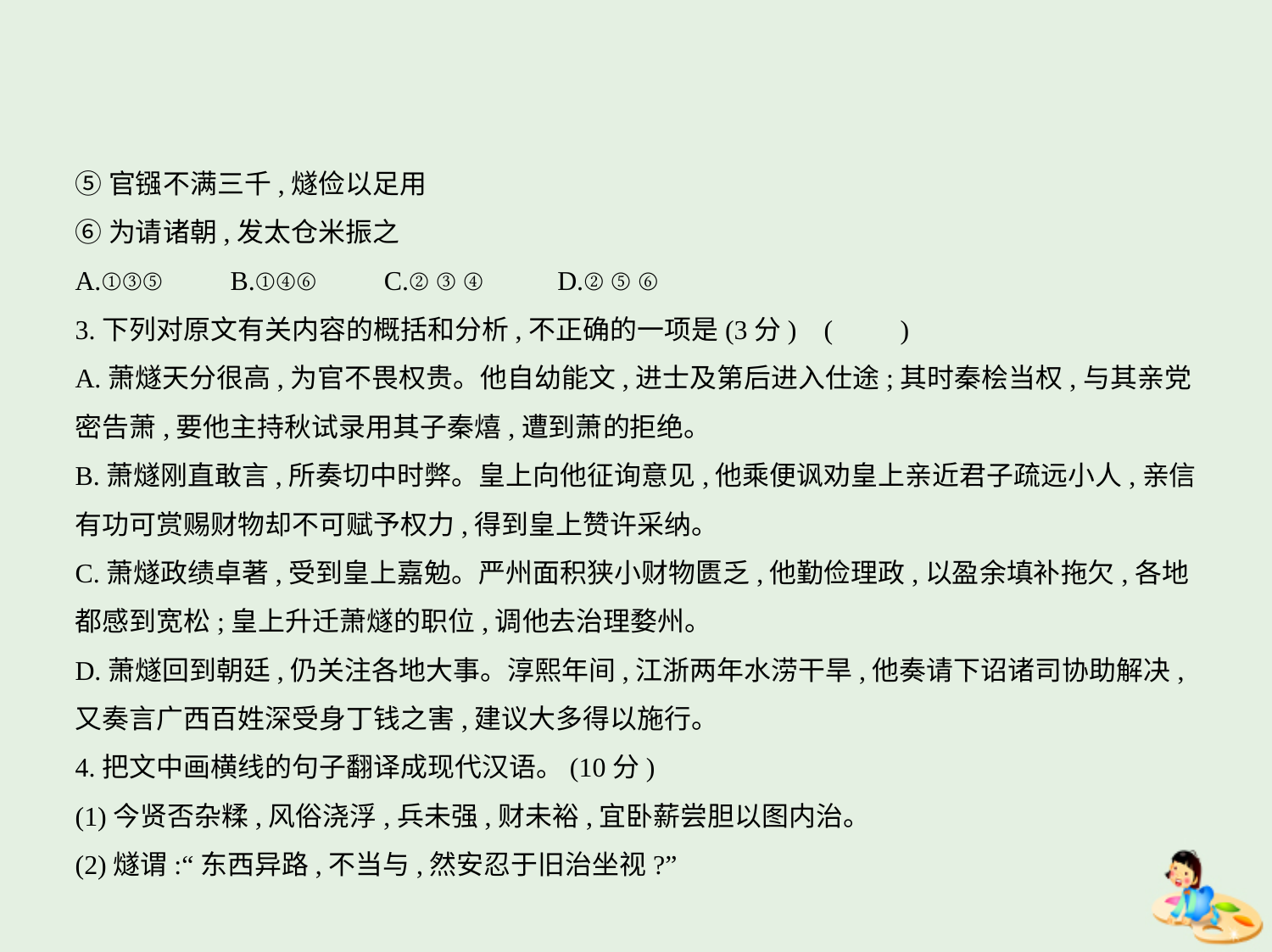

⑤官镪不满三千,燧俭以足用
⑥为请诸朝,发太仓米振之
A.①③⑤　　B.①④⑥　　C.②③④　　D.②⑤⑥
3.下列对原文有关内容的概括和分析,不正确的一项是(3分) (　　)
A.萧燧天分很高,为官不畏权贵。他自幼能文,进士及第后进入仕途;其时秦桧当权,与其亲党
密告萧,要他主持秋试录用其子秦熺,遭到萧的拒绝。
B.萧燧刚直敢言,所奏切中时弊。皇上向他征询意见,他乘便讽劝皇上亲近君子疏远小人,亲信
有功可赏赐财物却不可赋予权力,得到皇上赞许采纳。
C.萧燧政绩卓著,受到皇上嘉勉。严州面积狭小财物匮乏,他勤俭理政,以盈余填补拖欠,各地
都感到宽松;皇上升迁萧燧的职位,调他去治理婺州。
D.萧燧回到朝廷,仍关注各地大事。淳熙年间,江浙两年水涝干旱,他奏请下诏诸司协助解决,
又奏言广西百姓深受身丁钱之害,建议大多得以施行。
4.把文中画横线的句子翻译成现代汉语。(10分)
(1)今贤否杂糅,风俗浇浮,兵未强,财未裕,宜卧薪尝胆以图内治。
(2)燧谓:“东西异路,不当与,然安忍于旧治坐视?”